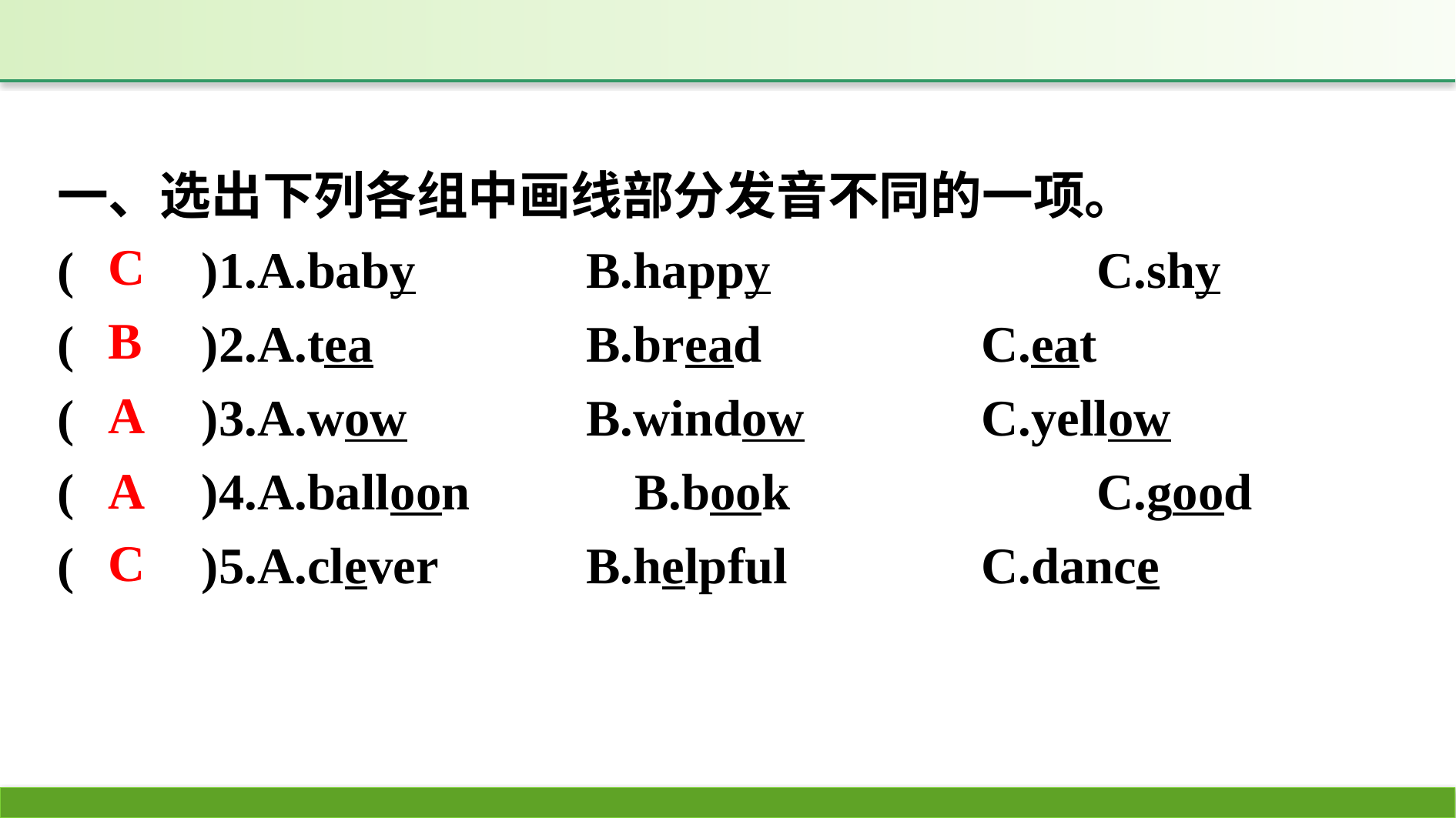

一、选出下列各组中画线部分发音不同的一项。
(　　)1.A.baby　　　	B.happy　　　　	C.shy
(　　)2.A.tea		B.bread		C.eat
(　　)3.A.wow		B.window		C.yellow
(　　)4.A.balloon		B.book			C.good
(　　)5.A.clever		B.helpful		C.dance
C
B
A
A
C